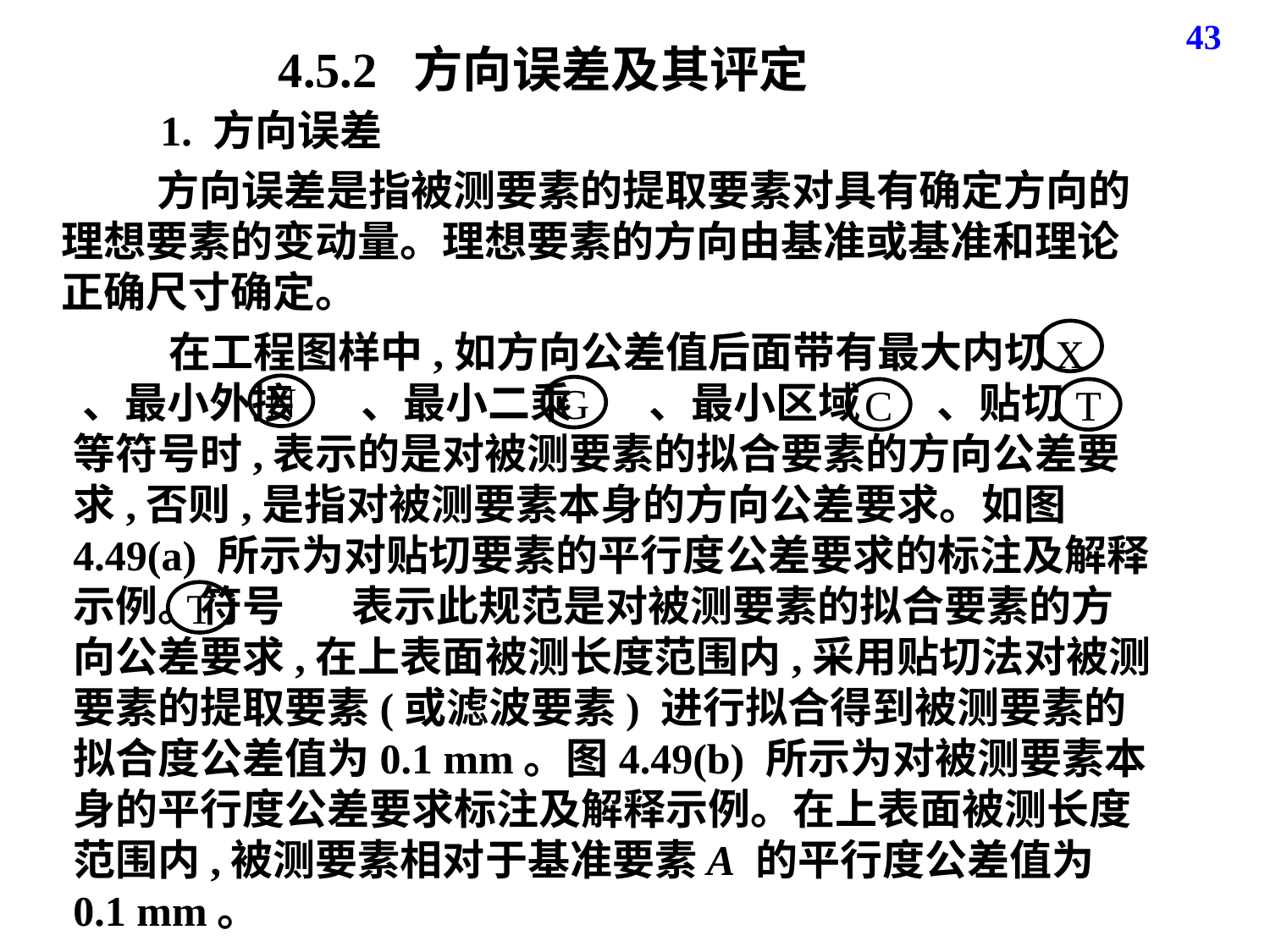

43
4.5.2  方向误差及其评定
1. 方向误差
         方向误差是指被测要素的提取要素对具有确定方向的理想要素的变动量。理想要素的方向由基准或基准和理论正确尺寸确定。
         在工程图样中,如方向公差值后面带有最大内切        、最小外接       、最小二乘        、最小区域        、贴切       等符号时,表示的是对被测要素的拟合要素的方向公差要求,否则,是指对被测要素本身的方向公差要求。如图4.49(a) 所示为对贴切要素的平行度公差要求的标注及解释示例。符号       表示此规范是对被测要素的拟合要素的方向公差要求,在上表面被测长度范围内,采用贴切法对被测要素的提取要素(或滤波要素) 进行拟合得到被测要素的拟合度公差值为0.1 mm。图4.49(b) 所示为对被测要素本身的平行度公差要求标注及解释示例。在上表面被测长度范围内,被测要素相对于基准要素A 的平行度公差值为0.1 mm。
x
N
G
C
T
T